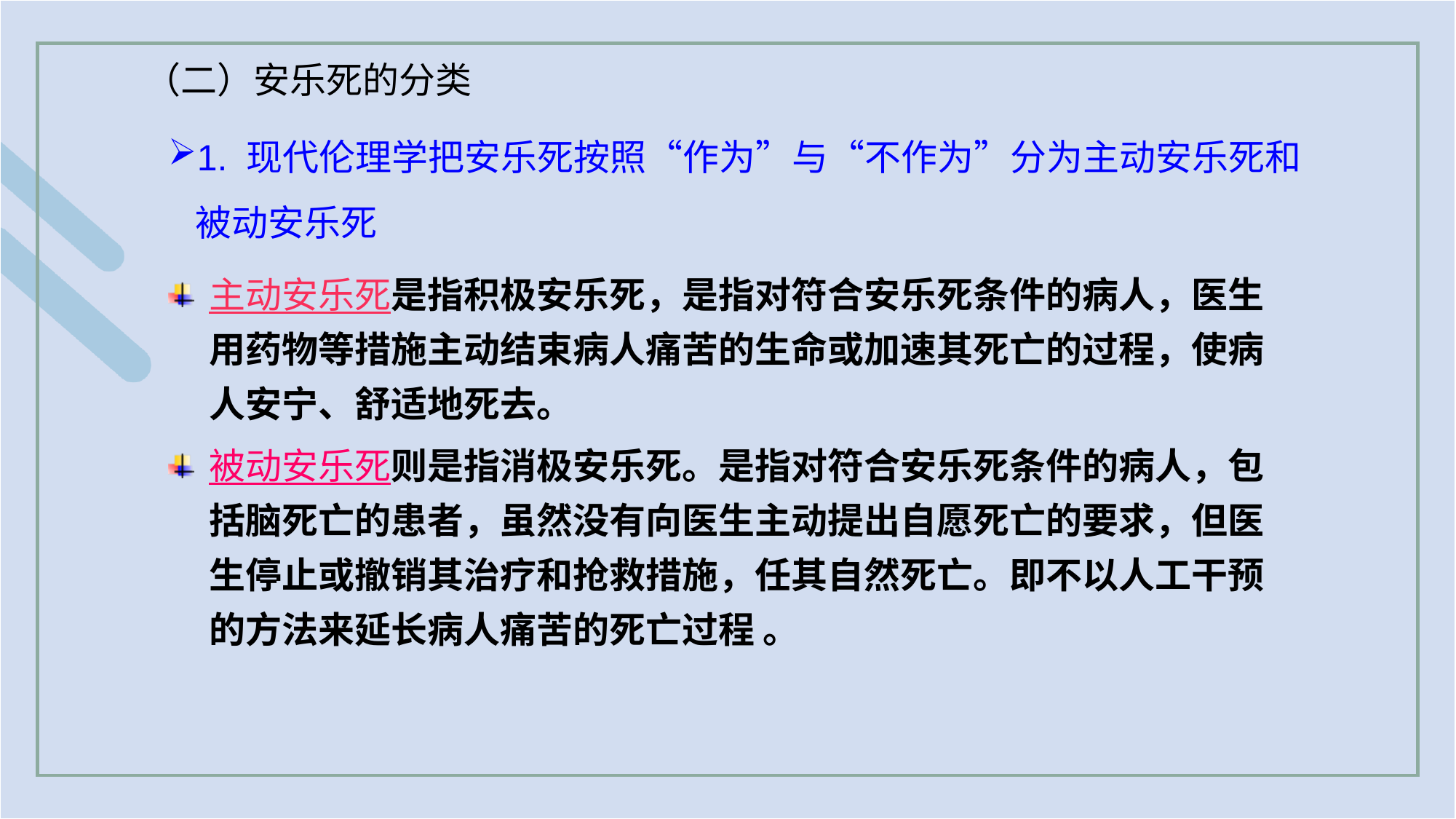

（二）安乐死的分类
1. 现代伦理学把安乐死按照“作为”与“不作为”分为主动安乐死和被动安乐死
主动安乐死是指积极安乐死，是指对符合安乐死条件的病人，医生用药物等措施主动结束病人痛苦的生命或加速其死亡的过程，使病人安宁、舒适地死去。
被动安乐死则是指消极安乐死。是指对符合安乐死条件的病人，包括脑死亡的患者，虽然没有向医生主动提出自愿死亡的要求，但医生停止或撤销其治疗和抢救措施，任其自然死亡。即不以人工干预的方法来延长病人痛苦的死亡过程 。